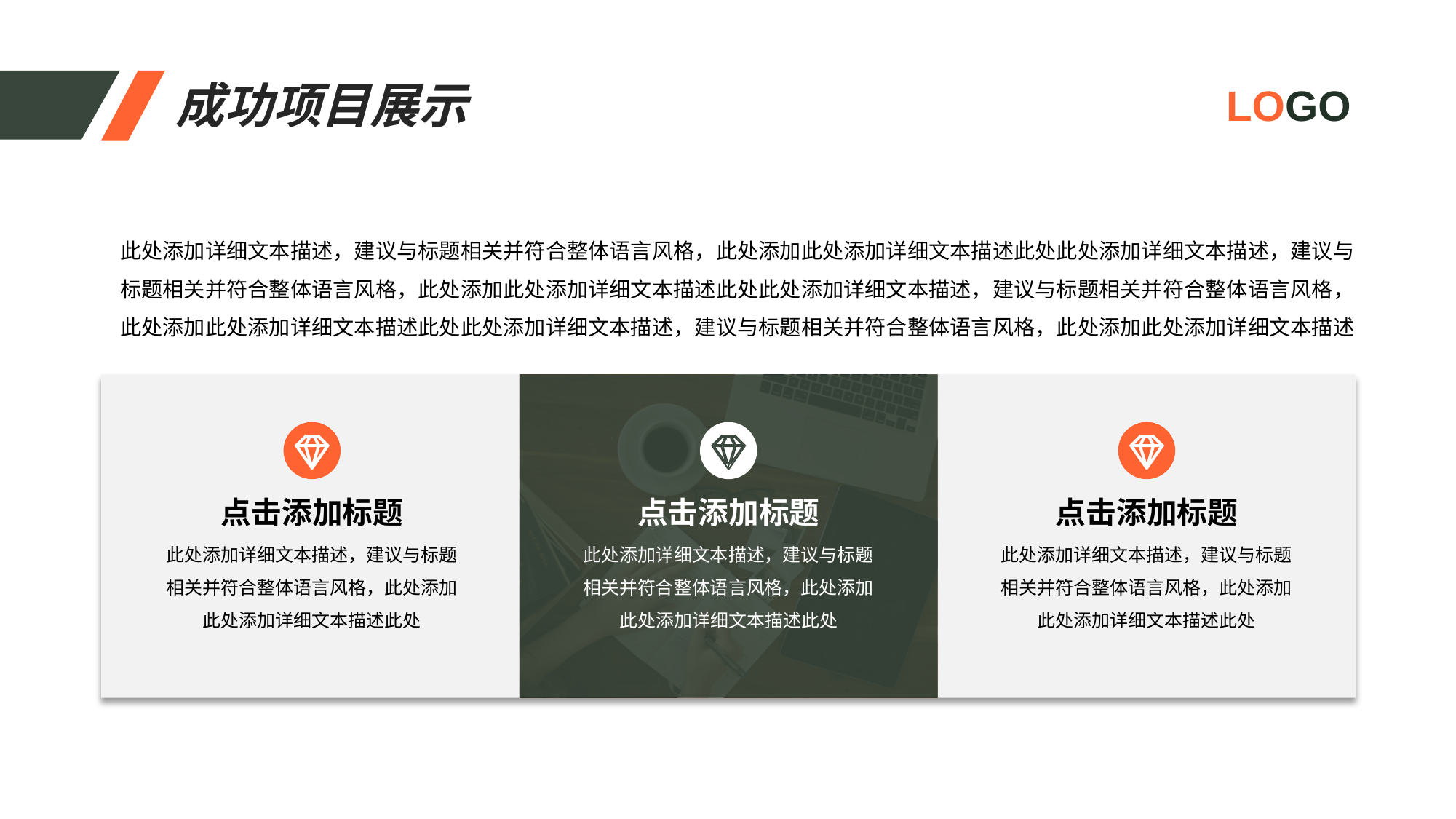

成功项目展示

LOGO
此处添加详细文本描述，建议与标题相关并符合整体语言风格，此处添加此处添加详细文本描述此处此处添加详细文本描述，建议与标题相关并符合整体语言风格，此处添加此处添加详细文本描述此处此处添加详细文本描述，建议与标题相关并符合整体语言风格，此处添加此处添加详细文本描述此处此处添加详细文本描述，建议与标题相关并符合整体语言风格，此处添加此处添加详细文本描述

点击添加标题
点击添加标题
点击添加标题
此处添加详细文本描述，建议与标题相关并符合整体语言风格，此处添加此处添加详细文本描述此处
此处添加详细文本描述，建议与标题相关并符合整体语言风格，此处添加此处添加详细文本描述此处
此处添加详细文本描述，建议与标题相关并符合整体语言风格，此处添加此处添加详细文本描述此处